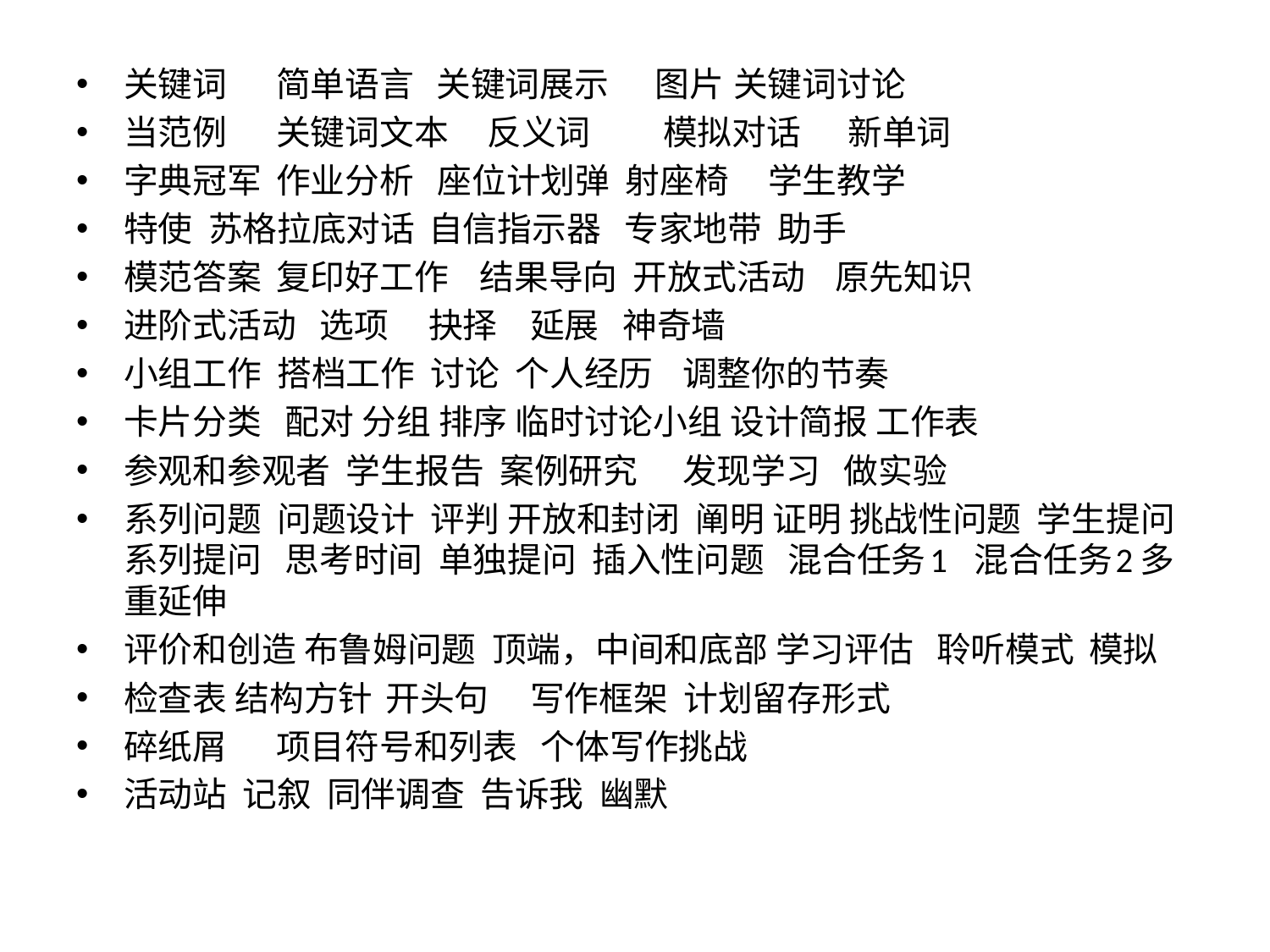

关键词	简单语言	 关键词展示	   图片		关键词讨论
当范例	关键词文本	 反义词	    模拟对话      新单词
字典冠军	作业分析   座位计划弹  射座椅     学生教学
特使  苏格拉底对话	自信指示器   专家地带  助手
模范答案	复印好工作    结果导向  开放式活动	原先知识
进阶式活动   选项	抉择	延展   神奇墙
小组工作  搭档工作  讨论  个人经历	调整你的节奏
卡片分类   配对 分组 排序 临时讨论小组 设计简报 工作表
参观和参观者  学生报告  案例研究	发现学习   做实验
系列问题  问题设计  评判 开放和封闭  阐明 证明 挑战性问题  学生提问 系列提问   思考时间  单独提问  插入性问题   混合任务1   混合任务2	多重延伸
评价和创造 布鲁姆问题  顶端，中间和底部 学习评估	聆听模式	模拟
检查表 结构方针	 开头句	写作框架  计划留存形式
碎纸屑	项目符号和列表   个体写作挑战
活动站  记叙	同伴调查  告诉我  幽默